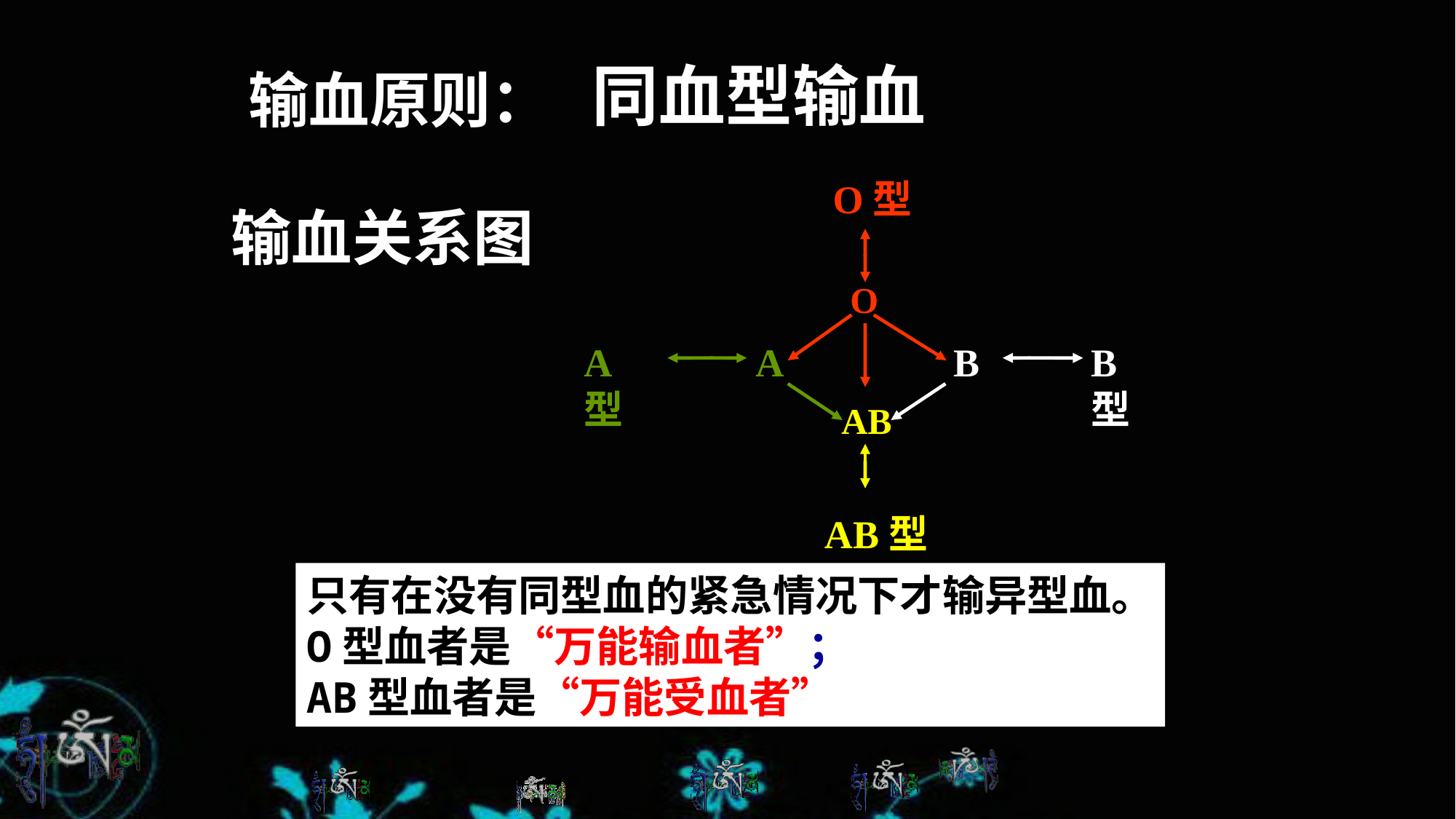

同血型输血
输血原则：
O型
输血关系图

O

A型
A
B
B型

AB

AB型
只有在没有同型血的紧急情况下才输异型血。
O型血者是“万能输血者”；
AB型血者是“万能受血者”